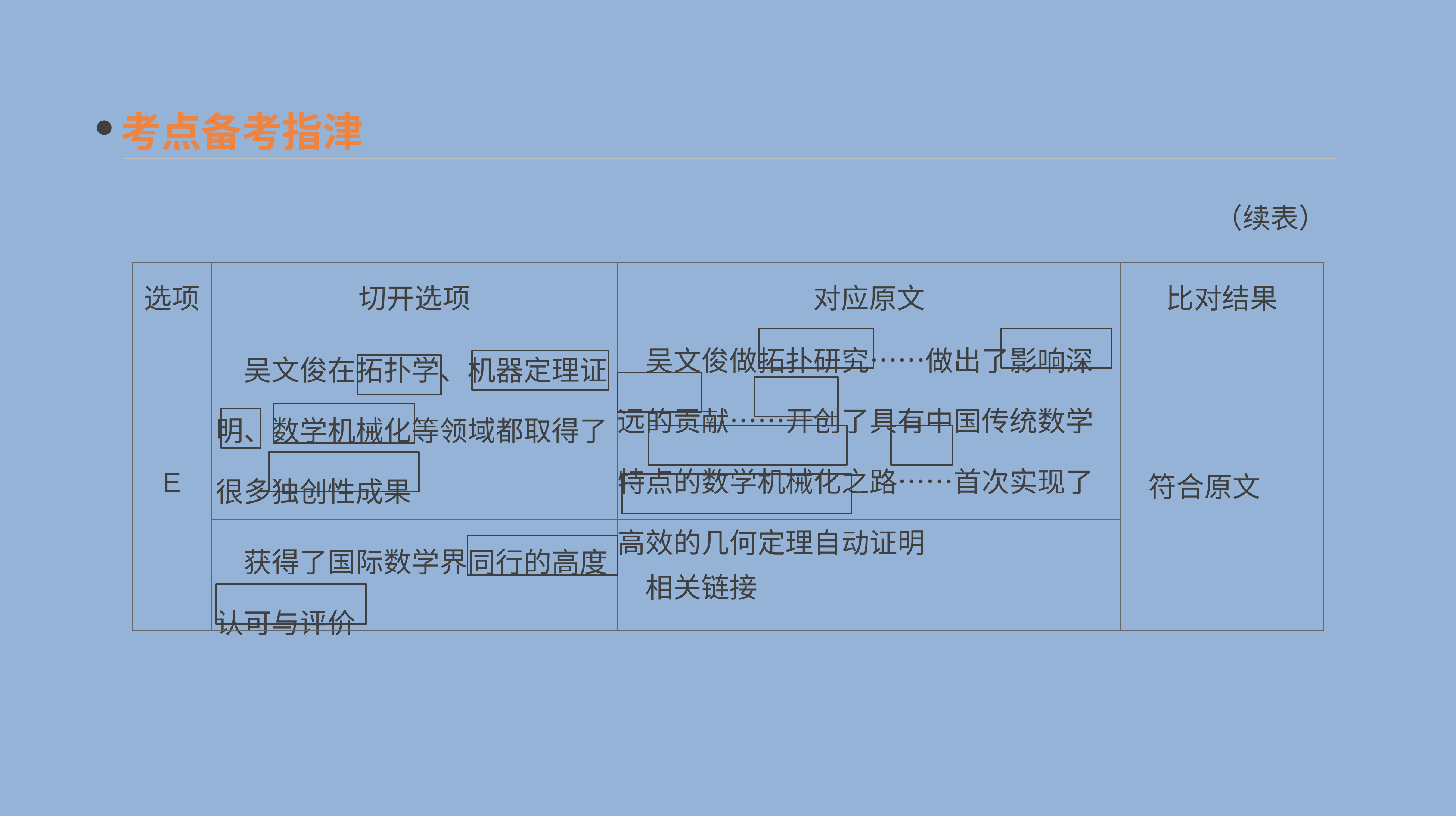

考点备考指津

（续表）
| 选项 | 切开选项 | 对应原文 | 比对结果 |
| --- | --- | --- | --- |
| E | 吴文俊在拓扑学、机器定理证明、数学机械化等领域都取得了很多独创性成果 | 吴文俊做拓扑研究……做出了影响深远的贡献……开创了具有中国传统数学特点的数学机械化之路……首次实现了高效的几何定理自动证明 | 符合原文 |
|  | 获得了国际数学界同行的高度认可与评价 | 相关链接 |  |